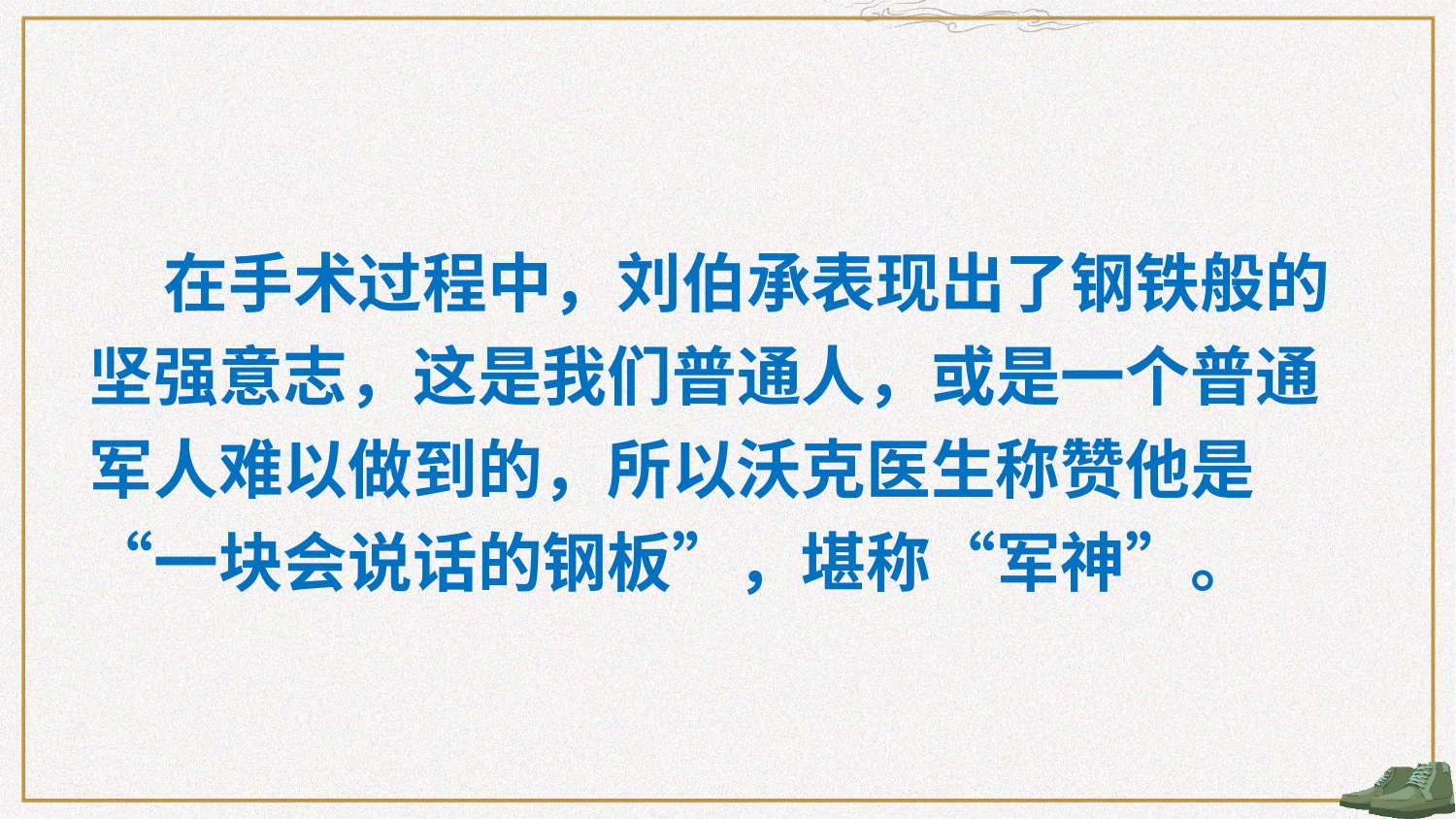

在手术过程中，刘伯承表现出了钢铁般的坚强意志，这是我们普通人，或是一个普通军人难以做到的，所以沃克医生称赞他是“一块会说话的钢板”，堪称“军神”。